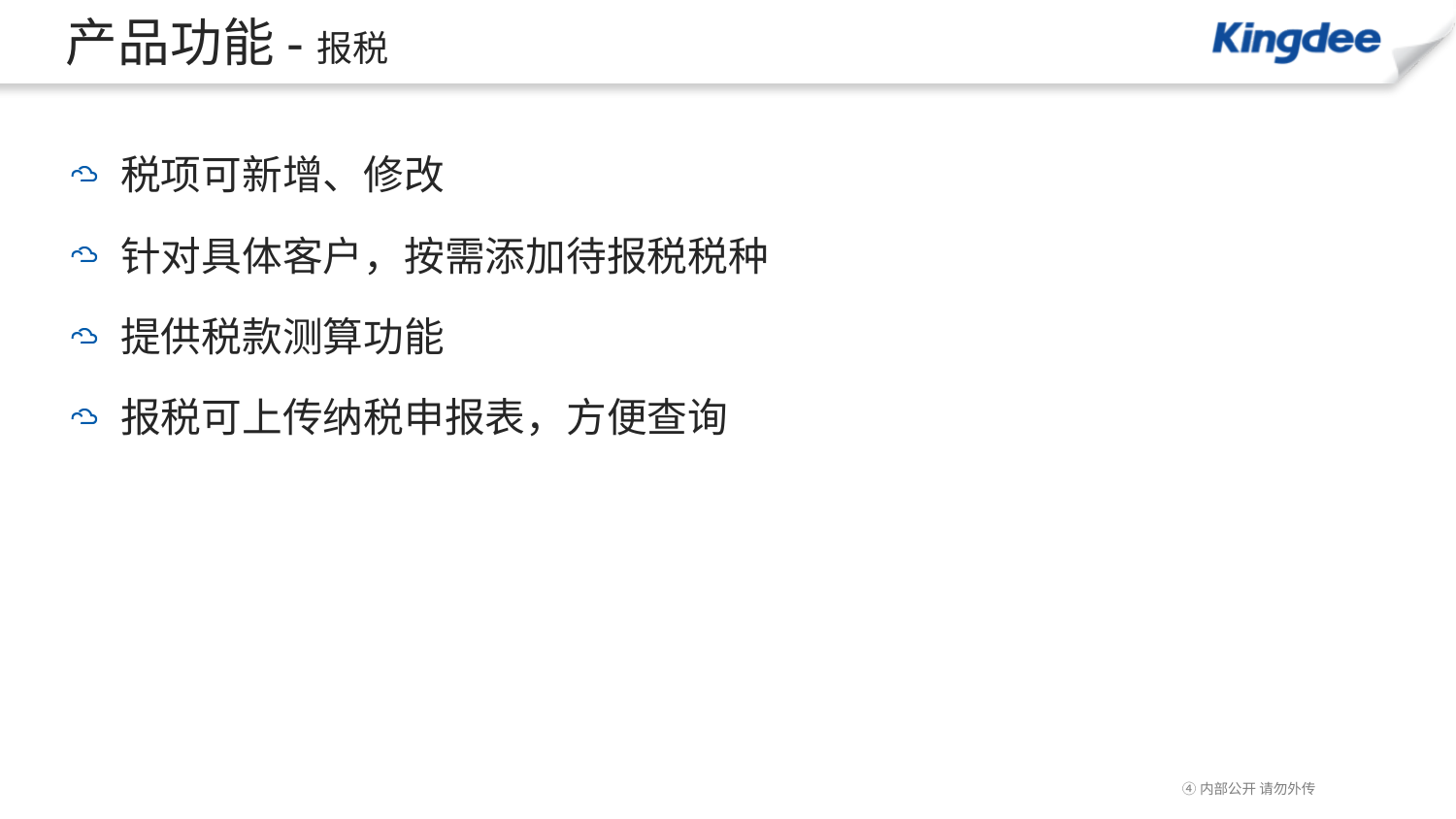

# 产品功能-报税
税项可新增、修改
针对具体客户，按需添加待报税税种
提供税款测算功能
报税可上传纳税申报表，方便查询